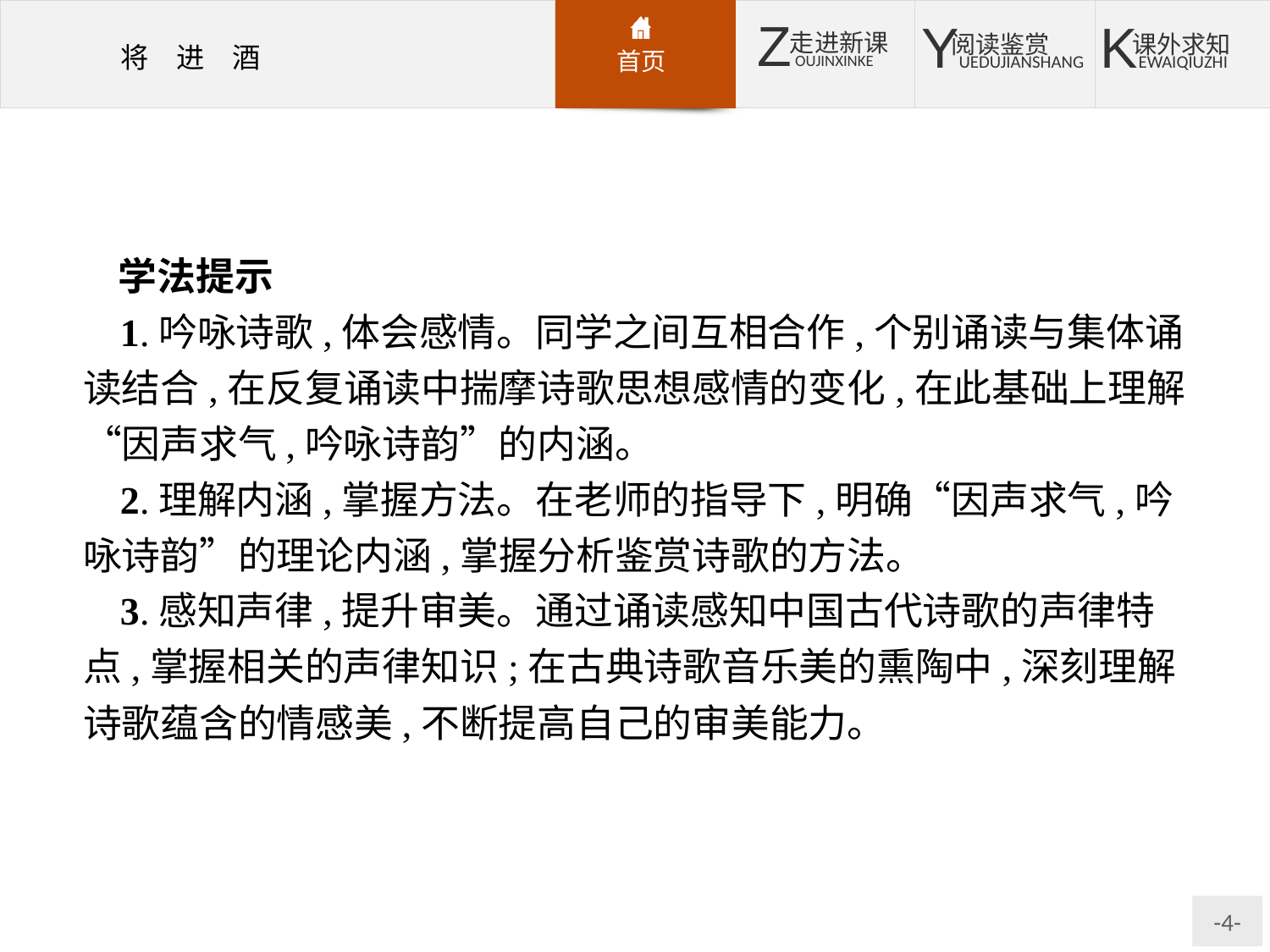

学法提示
1.吟咏诗歌,体会感情。同学之间互相合作,个别诵读与集体诵读结合,在反复诵读中揣摩诗歌思想感情的变化,在此基础上理解“因声求气,吟咏诗韵”的内涵。
2.理解内涵,掌握方法。在老师的指导下,明确“因声求气,吟咏诗韵”的理论内涵,掌握分析鉴赏诗歌的方法。
3.感知声律,提升审美。通过诵读感知中国古代诗歌的声律特点,掌握相关的声律知识;在古典诗歌音乐美的熏陶中,深刻理解诗歌蕴含的情感美,不断提高自己的审美能力。